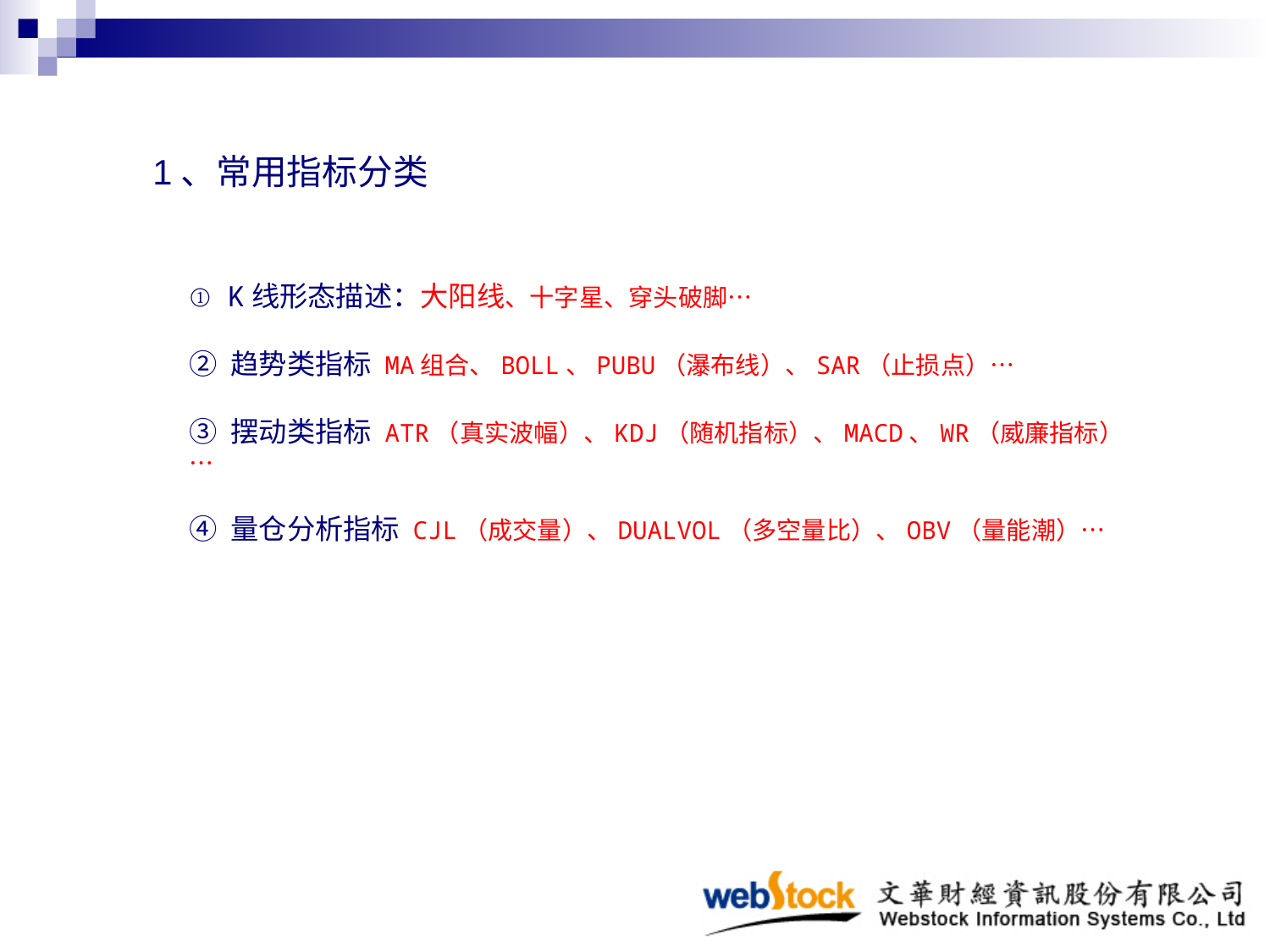

1、常用指标分类
① K线形态描述：大阳线、十字星、穿头破脚…

② 趋势类指标 MA组合、BOLL、PUBU（瀑布线）、SAR（止损点）…

③ 摆动类指标 ATR（真实波幅）、KDJ（随机指标）、MACD、WR（威廉指标）…

④ 量仓分析指标 CJL（成交量）、DUALVOL（多空量比）、OBV（量能潮）…